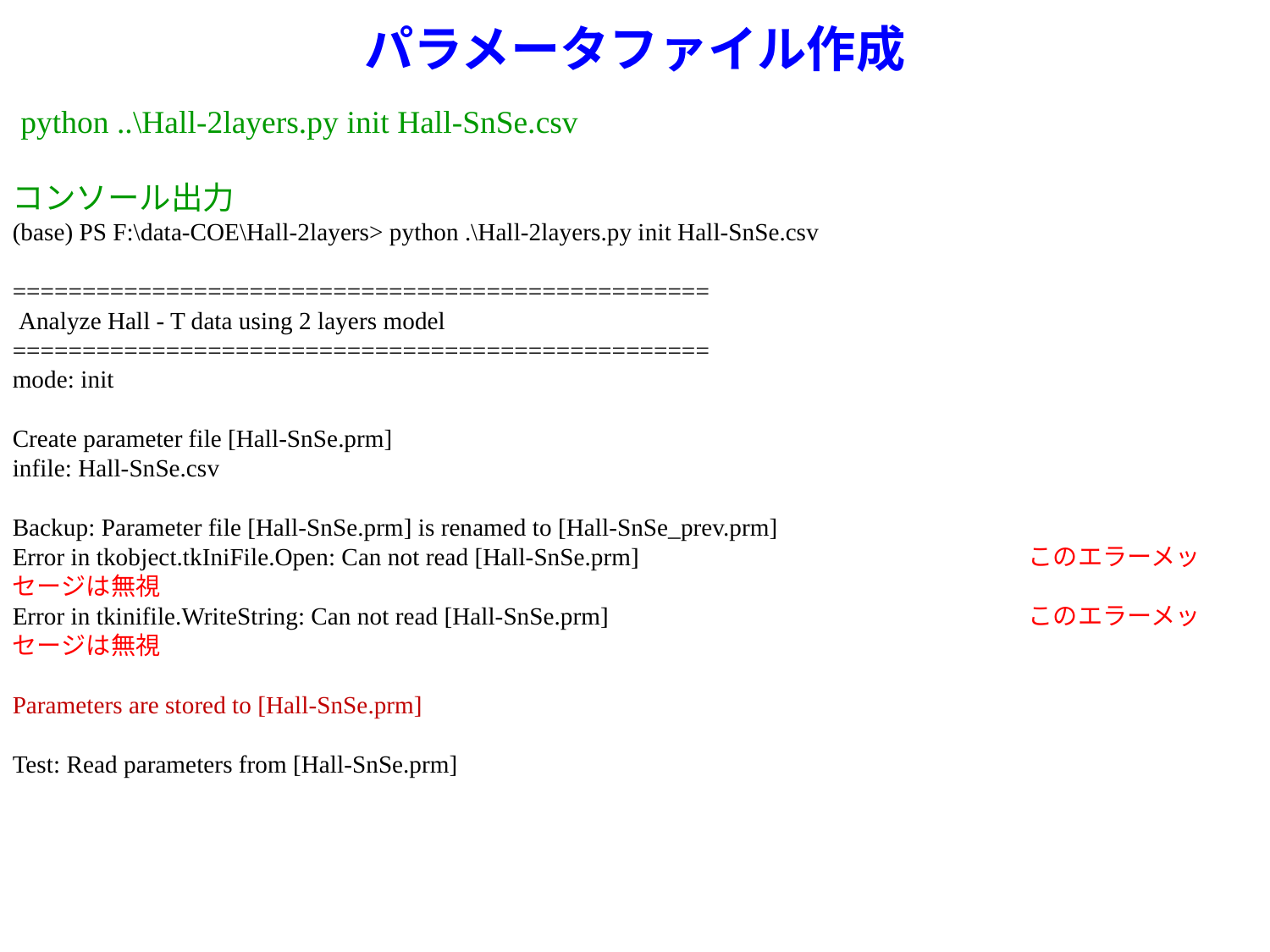

# パラメータファイル作成
 python ..\Hall-2layers.py init Hall-SnSe.csv

コンソール出力
(base) PS F:\data-COE\Hall-2layers> python .\Hall-2layers.py init Hall-SnSe.csv

==================================================
 Analyze Hall - T data using 2 layers model
==================================================
mode: init

Create parameter file [Hall-SnSe.prm]
infile: Hall-SnSe.csv

Backup: Parameter file [Hall-SnSe.prm] is renamed to [Hall-SnSe_prev.prm]
Error in tkobject.tkIniFile.Open: Can not read [Hall-SnSe.prm] 				このエラーメッセージは無視
Error in tkinifile.WriteString: Can not read [Hall-SnSe.prm] 				このエラーメッセージは無視

Parameters are stored to [Hall-SnSe.prm]

Test: Read parameters from [Hall-SnSe.prm]